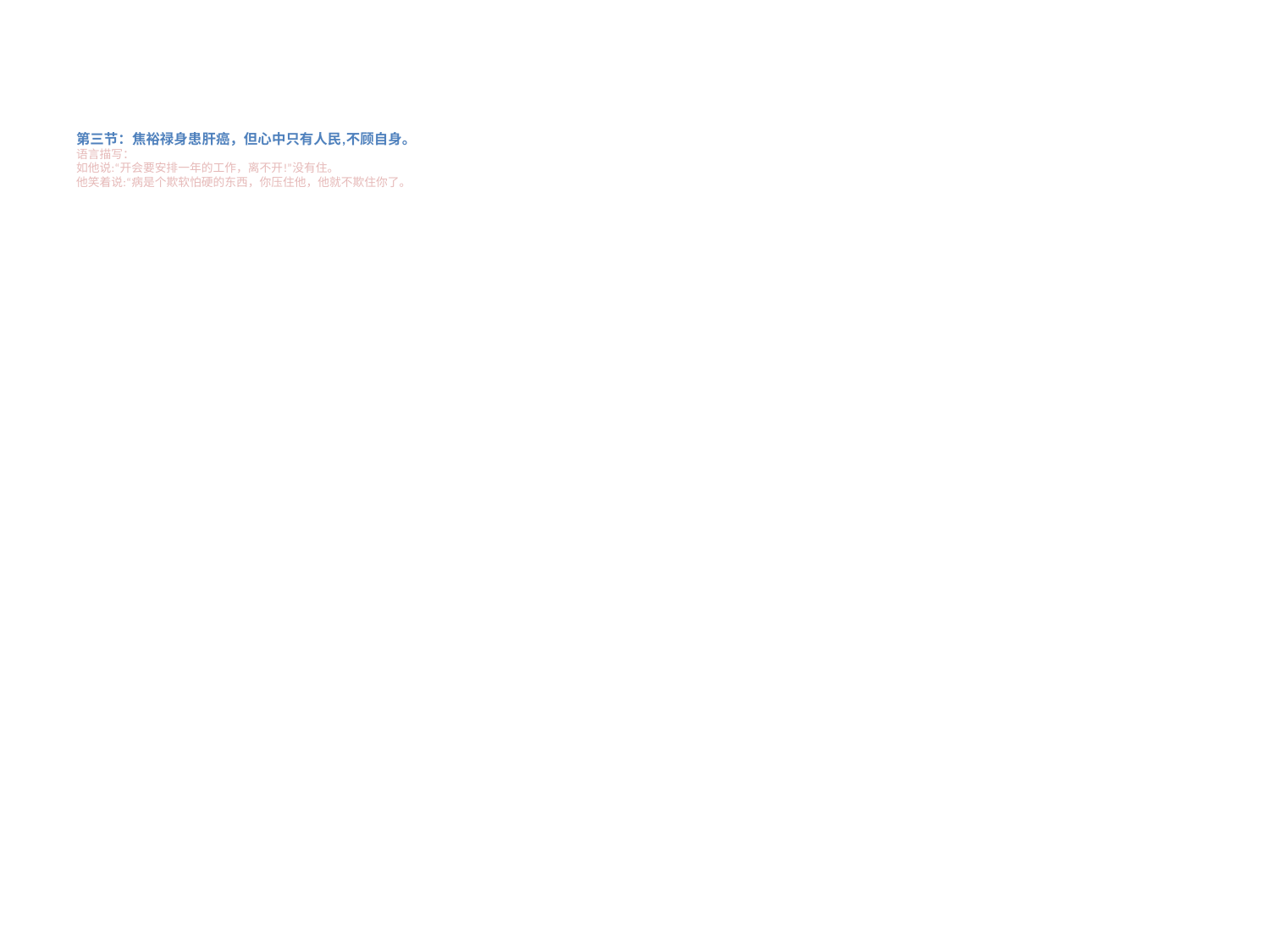

# 第三节：焦裕禄身患肝癌，但心中只有人民,不顾自身。 语言描写： 如他说:“开会要安排一年的工作，离不开!”没有住。 他笑着说:“病是个欺软怕硬的东西，你压住他，他就不欺住你了。